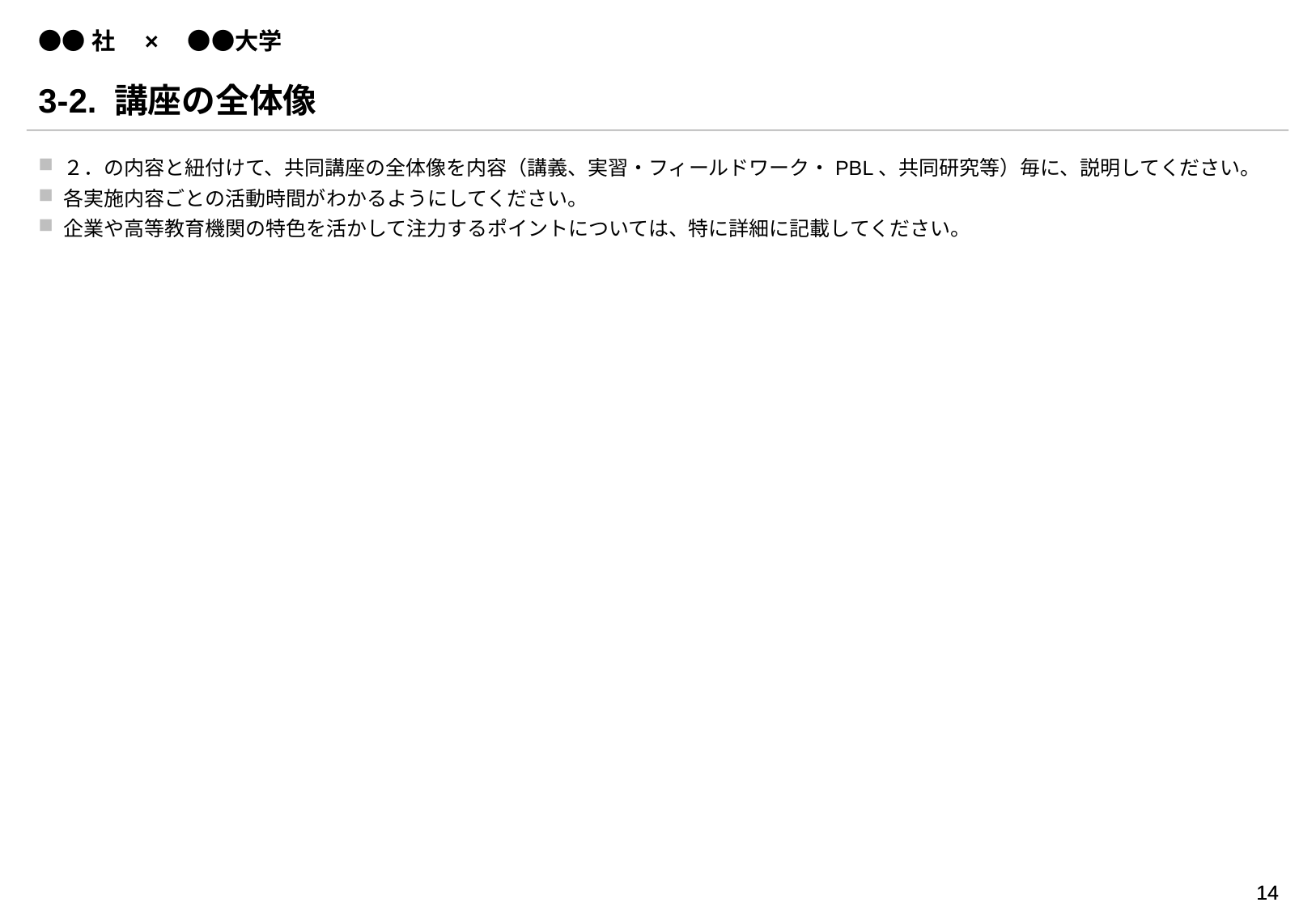

# ●●社　×　●●大学
3-2. 講座の全体像
２．の内容と紐付けて、共同講座の全体像を内容（講義、実習・フィールドワーク・PBL、共同研究等）毎に、説明してください。
各実施内容ごとの活動時間がわかるようにしてください。
企業や高等教育機関の特色を活かして注力するポイントについては、特に詳細に記載してください。